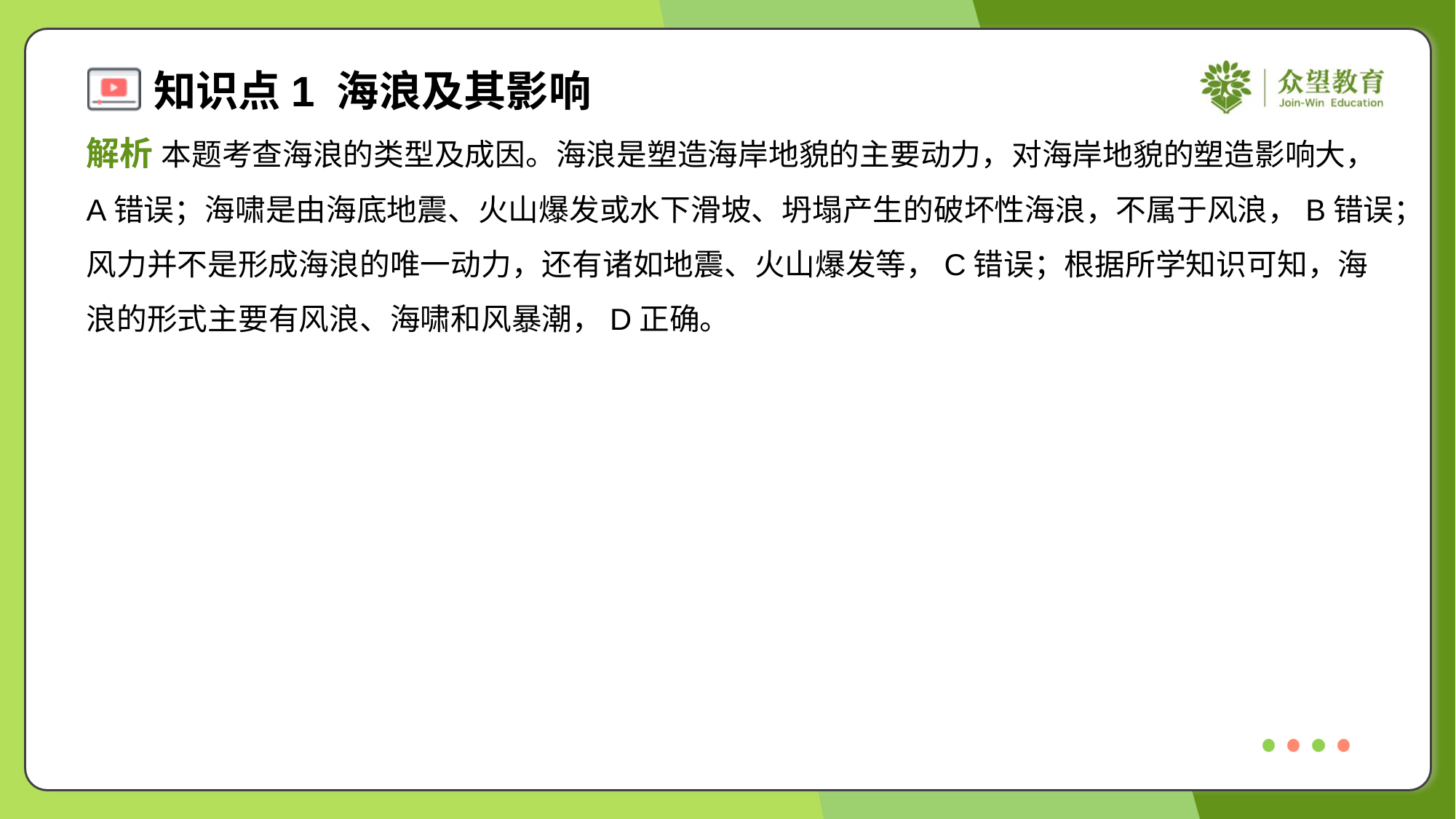

解析 本题考查海浪的类型及成因。海浪是塑造海岸地貌的主要动力，对海岸地貌的塑造影响大，
A错误；海啸是由海底地震、火山爆发或水下滑坡、坍塌产生的破坏性海浪，不属于风浪，B错误；
风力并不是形成海浪的唯一动力，还有诸如地震、火山爆发等，C错误；根据所学知识可知，海
浪的形式主要有风浪、海啸和风暴潮，D正确。